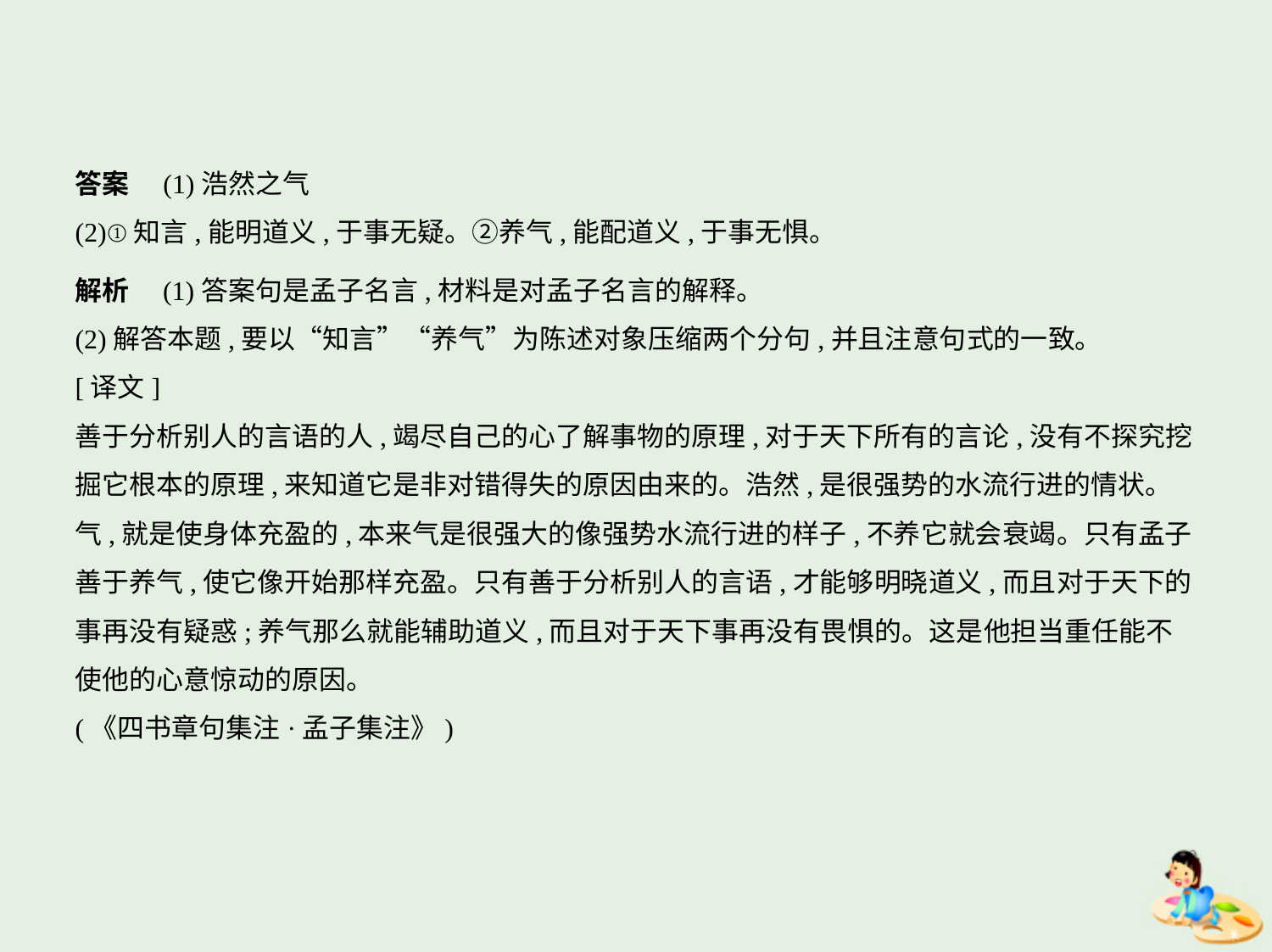

答案　(1)浩然之气
(2)①知言,能明道义,于事无疑。②养气,能配道义,于事无惧。
解析　(1)答案句是孟子名言,材料是对孟子名言的解释。
(2)解答本题,要以“知言”“养气”为陈述对象压缩两个分句,并且注意句式的一致。
[译文]
善于分析别人的言语的人,竭尽自己的心了解事物的原理,对于天下所有的言论,没有不探究挖
掘它根本的原理,来知道它是非对错得失的原因由来的。浩然,是很强势的水流行进的情状。
气,就是使身体充盈的,本来气是很强大的像强势水流行进的样子,不养它就会衰竭。只有孟子
善于养气,使它像开始那样充盈。只有善于分析别人的言语,才能够明晓道义,而且对于天下的
事再没有疑惑;养气那么就能辅助道义,而且对于天下事再没有畏惧的。这是他担当重任能不
使他的心意惊动的原因。
(《四书章句集注·孟子集注》)